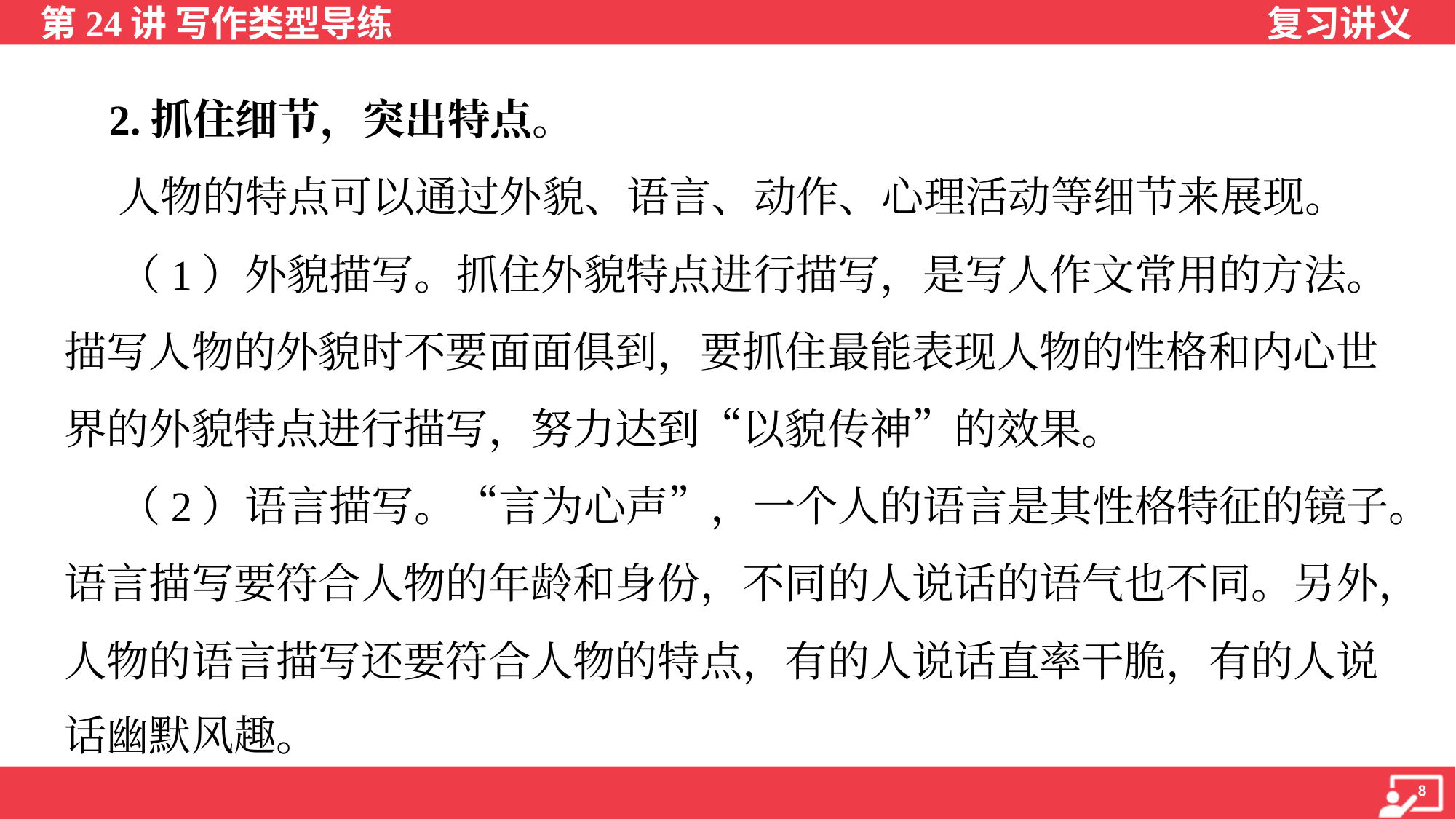

2.抓住细节，突出特点。
    人物的特点可以通过外貌、语言、动作、心理活动等细节来展现。
    （1）外貌描写。抓住外貌特点进行描写，是写人作文常用的方法。
描写人物的外貌时不要面面俱到，要抓住最能表现人物的性格和内心世
界的外貌特点进行描写，努力达到“以貌传神”的效果。
    （2）语言描写。“言为心声”，一个人的语言是其性格特征的镜子。
语言描写要符合人物的年龄和身份，不同的人说话的语气也不同。另外，
人物的语言描写还要符合人物的特点，有的人说话直率干脆，有的人说
话幽默风趣。